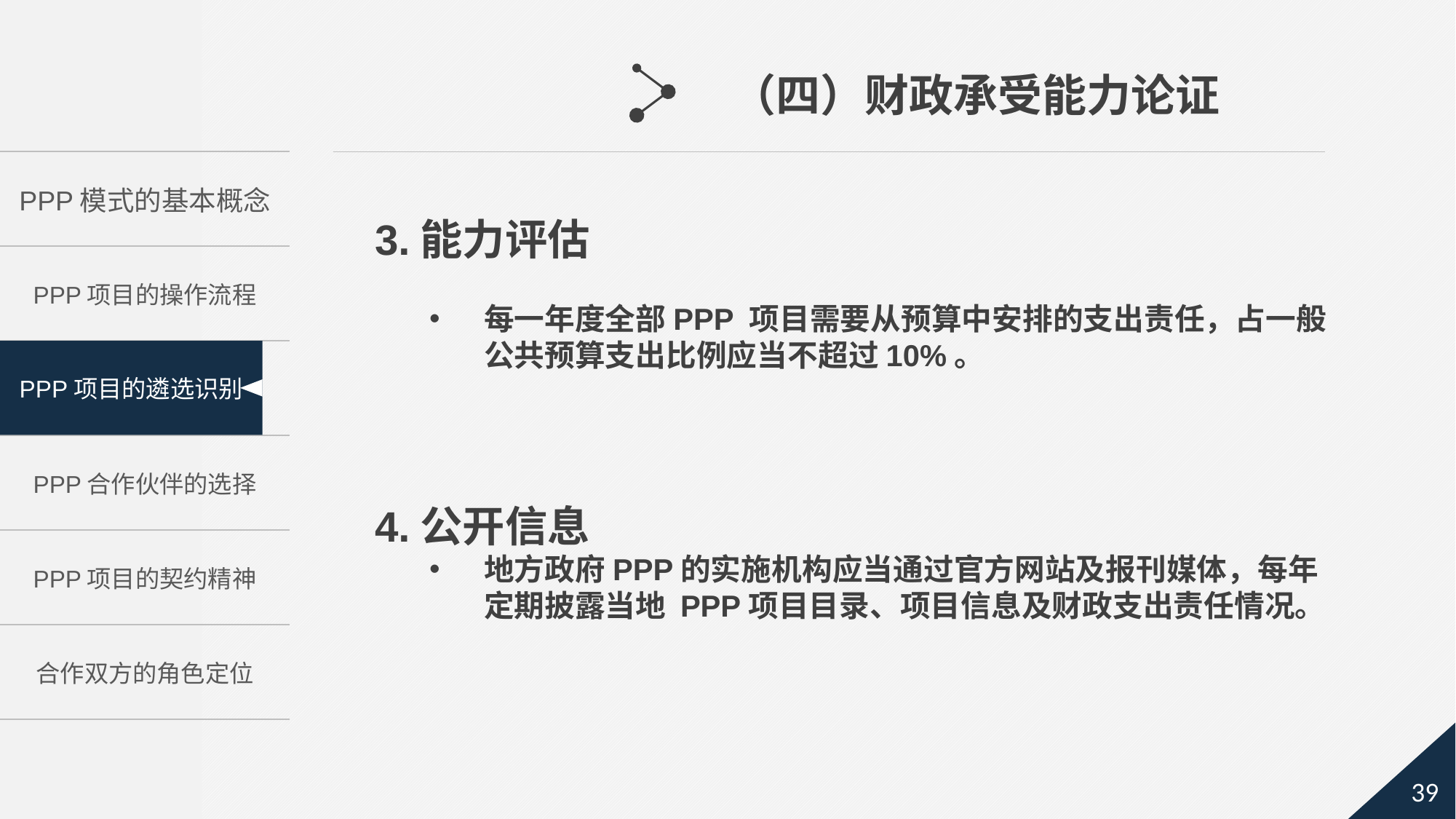

（四）财政承受能力论证
3.能力评估

每一年度全部PPP 项目需要从预算中安排的支出责任，占一般公共预算支出比例应当不超过10%。
4.公开信息
地方政府PPP的实施机构应当通过官方网站及报刊媒体，每年定期披露当地 PPP项目目录、项目信息及财政支出责任情况。